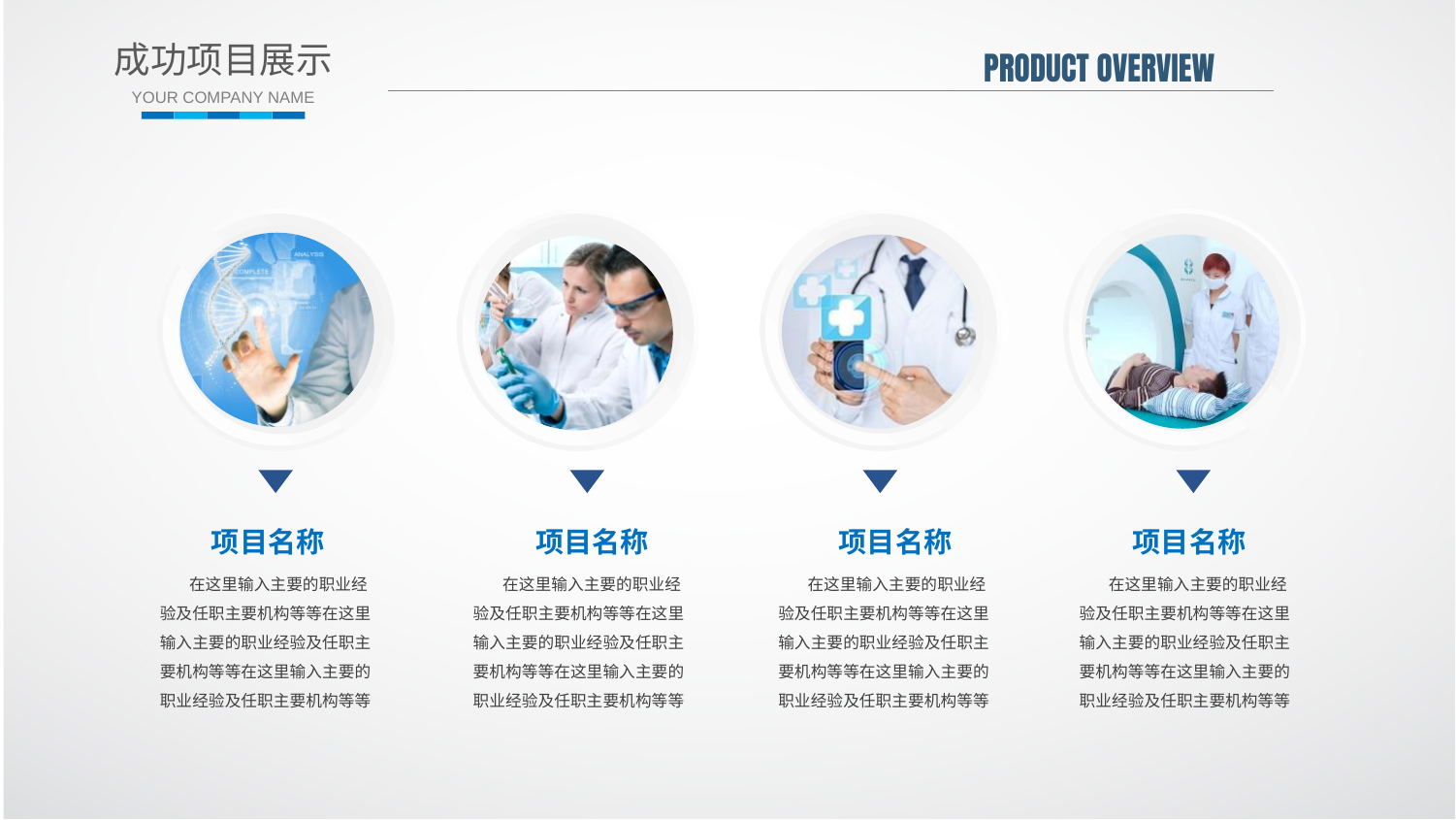

成功项目展示
YOUR COMPANY NAME

PRODUCT OVERVIEW

项目名称
项目名称
项目名称
项目名称
       在这里输入主要的职业经验及任职主要机构等等在这里输入主要的职业经验及任职主要机构等等在这里输入主要的职业经验及任职主要机构等等

       在这里输入主要的职业经验及任职主要机构等等在这里输入主要的职业经验及任职主要机构等等在这里输入主要的职业经验及任职主要机构等等

       在这里输入主要的职业经验及任职主要机构等等在这里输入主要的职业经验及任职主要机构等等在这里输入主要的职业经验及任职主要机构等等

       在这里输入主要的职业经验及任职主要机构等等在这里输入主要的职业经验及任职主要机构等等在这里输入主要的职业经验及任职主要机构等等